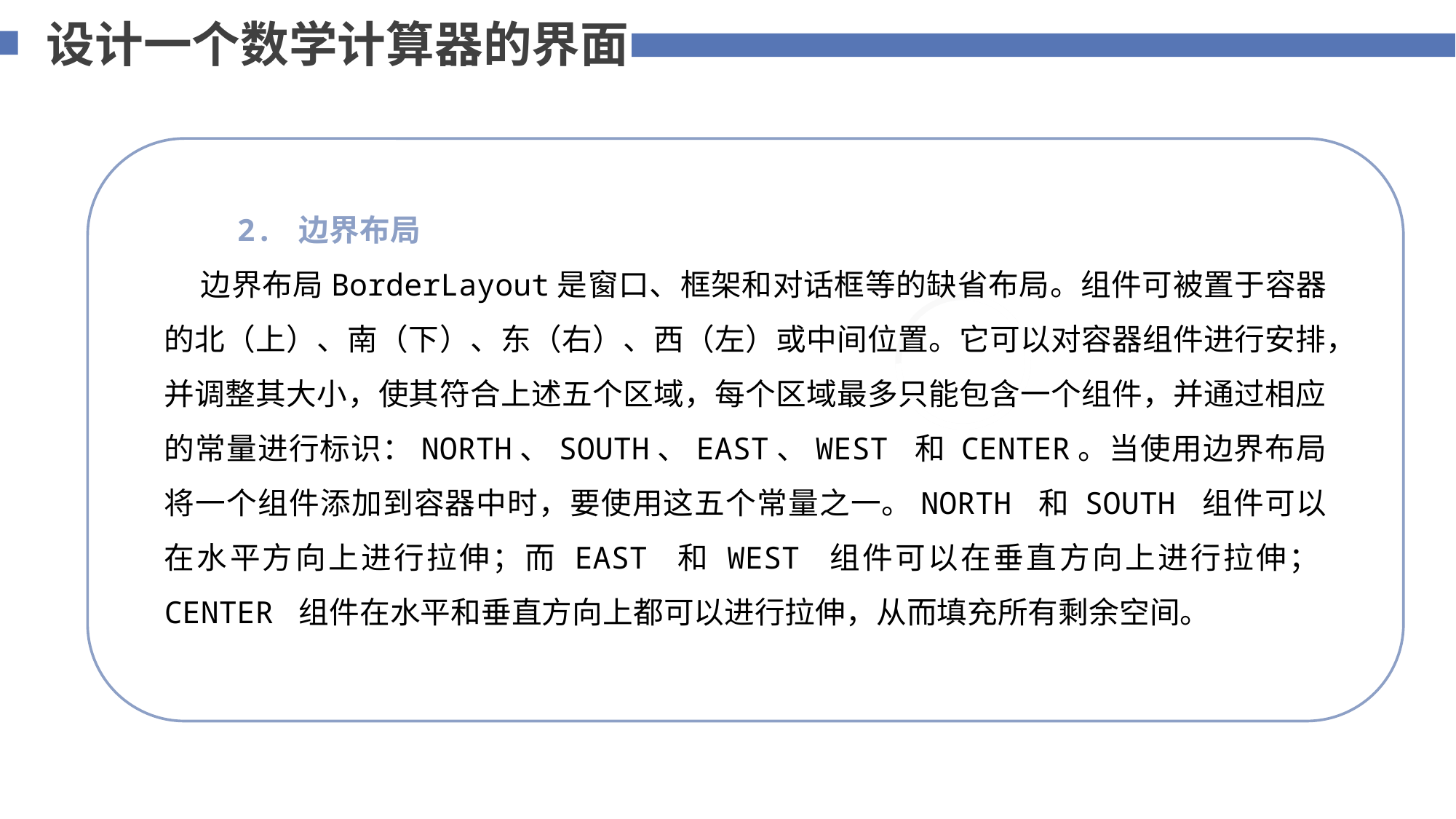

设计一个数学计算器的界面

    2. 边界布局
    边界布局BorderLayout是窗口、框架和对话框等的缺省布局。组件可被置于容器的北（上）、南（下）、东（右）、西（左）或中间位置。它可以对容器组件进行安排，并调整其大小，使其符合上述五个区域，每个区域最多只能包含一个组件，并通过相应的常量进行标识：NORTH、SOUTH、EAST、WEST 和 CENTER。当使用边界布局将一个组件添加到容器中时，要使用这五个常量之一。NORTH 和 SOUTH 组件可以在水平方向上进行拉伸；而 EAST 和 WEST 组件可以在垂直方向上进行拉伸；CENTER 组件在水平和垂直方向上都可以进行拉伸，从而填充所有剩余空间。

75%